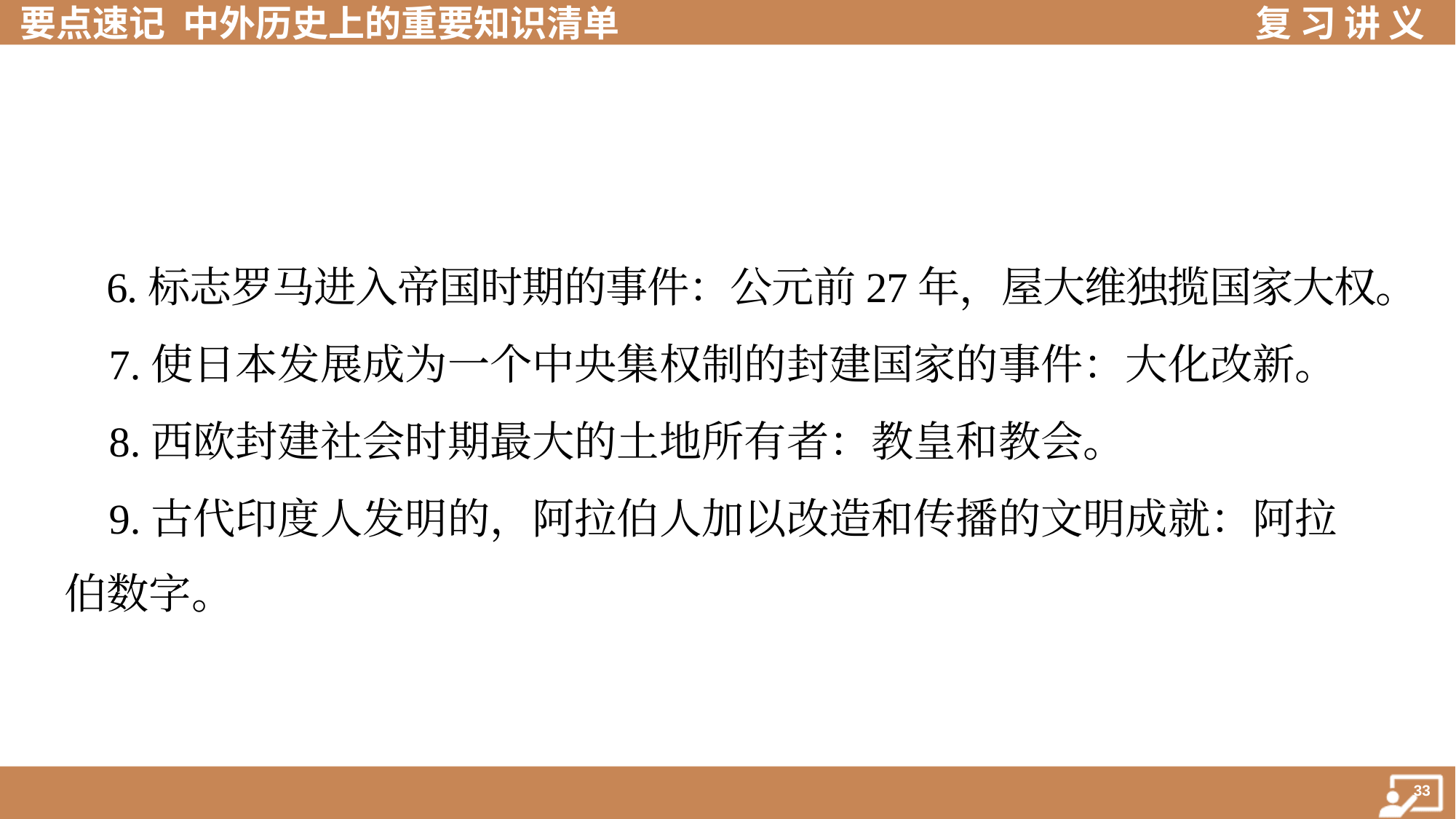

6.标志罗马进入帝国时期的事件：公元前27年，屋大维独揽国家大权。
    7.使日本发展成为一个中央集权制的封建国家的事件：大化改新。
    8.西欧封建社会时期最大的土地所有者：教皇和教会。
    9.古代印度人发明的，阿拉伯人加以改造和传播的文明成就：阿拉
伯数字。